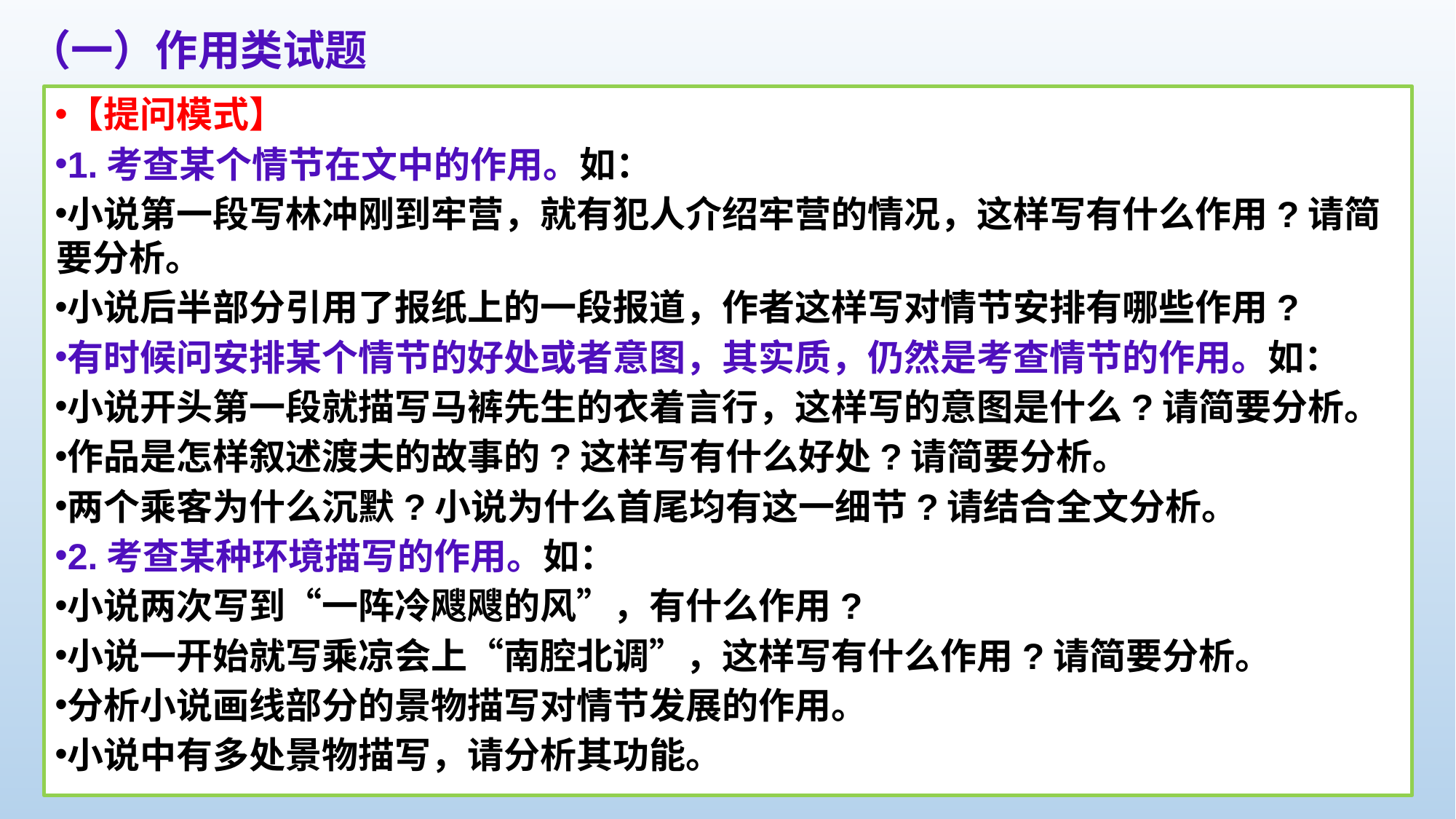

（一）作用类试题
【提问模式】
1.考查某个情节在文中的作用。如：
小说第一段写林冲刚到牢营，就有犯人介绍牢营的情况，这样写有什么作用?请简要分析。
小说后半部分引用了报纸上的一段报道，作者这样写对情节安排有哪些作用?
有时候问安排某个情节的好处或者意图，其实质，仍然是考查情节的作用。如：
小说开头第一段就描写马裤先生的衣着言行，这样写的意图是什么?请简要分析。
作品是怎样叙述渡夫的故事的?这样写有什么好处?请简要分析。
两个乘客为什么沉默?小说为什么首尾均有这一细节?请结合全文分析。
2.考查某种环境描写的作用。如：
小说两次写到“一阵冷飕飕的风”，有什么作用?
小说一开始就写乘凉会上“南腔北调”，这样写有什么作用?请简要分析。
分析小说画线部分的景物描写对情节发展的作用。
小说中有多处景物描写，请分析其功能。